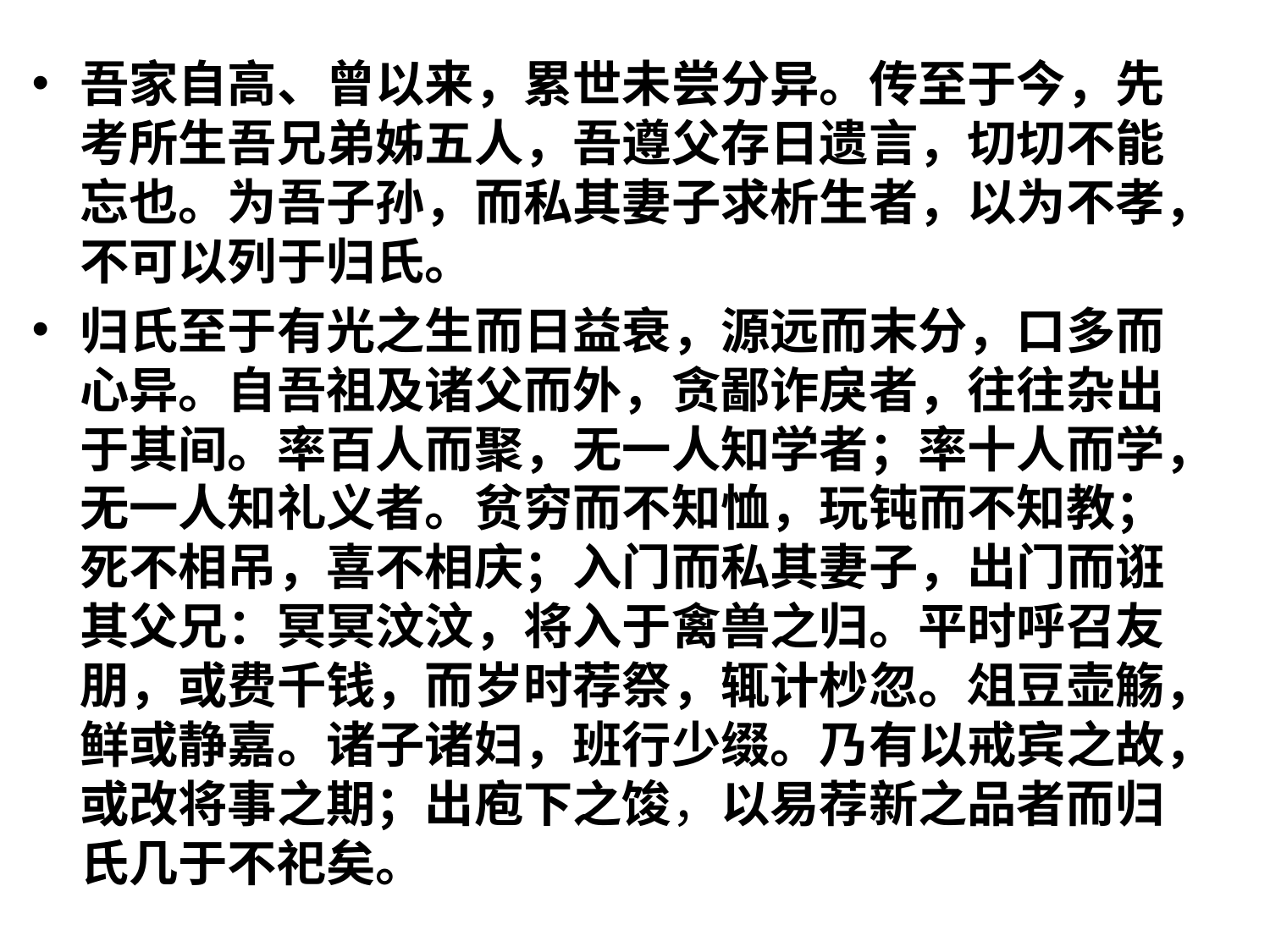

吾家自高、曾以来，累世未尝分异。传至于今，先考所生吾兄弟姊五人，吾遵父存日遗言，切切不能忘也。为吾子孙，而私其妻子求析生者，以为不孝，不可以列于归氏。
归氏至于有光之生而日益衰，源远而末分，口多而心异。自吾祖及诸父而外，贪鄙诈戾者，往往杂出于其间。率百人而聚，无一人知学者；率十人而学，无一人知礼义者。贫穷而不知恤，玩钝而不知教；死不相吊，喜不相庆；入门而私其妻子，出门而诳其父兄：冥冥汶汶，将入于禽兽之归。平时呼召友朋，或费千钱，而岁时荐祭，辄计杪忽。俎豆壶觞，鲜或静嘉。诸子诸妇，班行少缀。乃有以戒宾之故，或改将事之期；出庖下之馂，以易荐新之品者而归氏几于不祀矣。